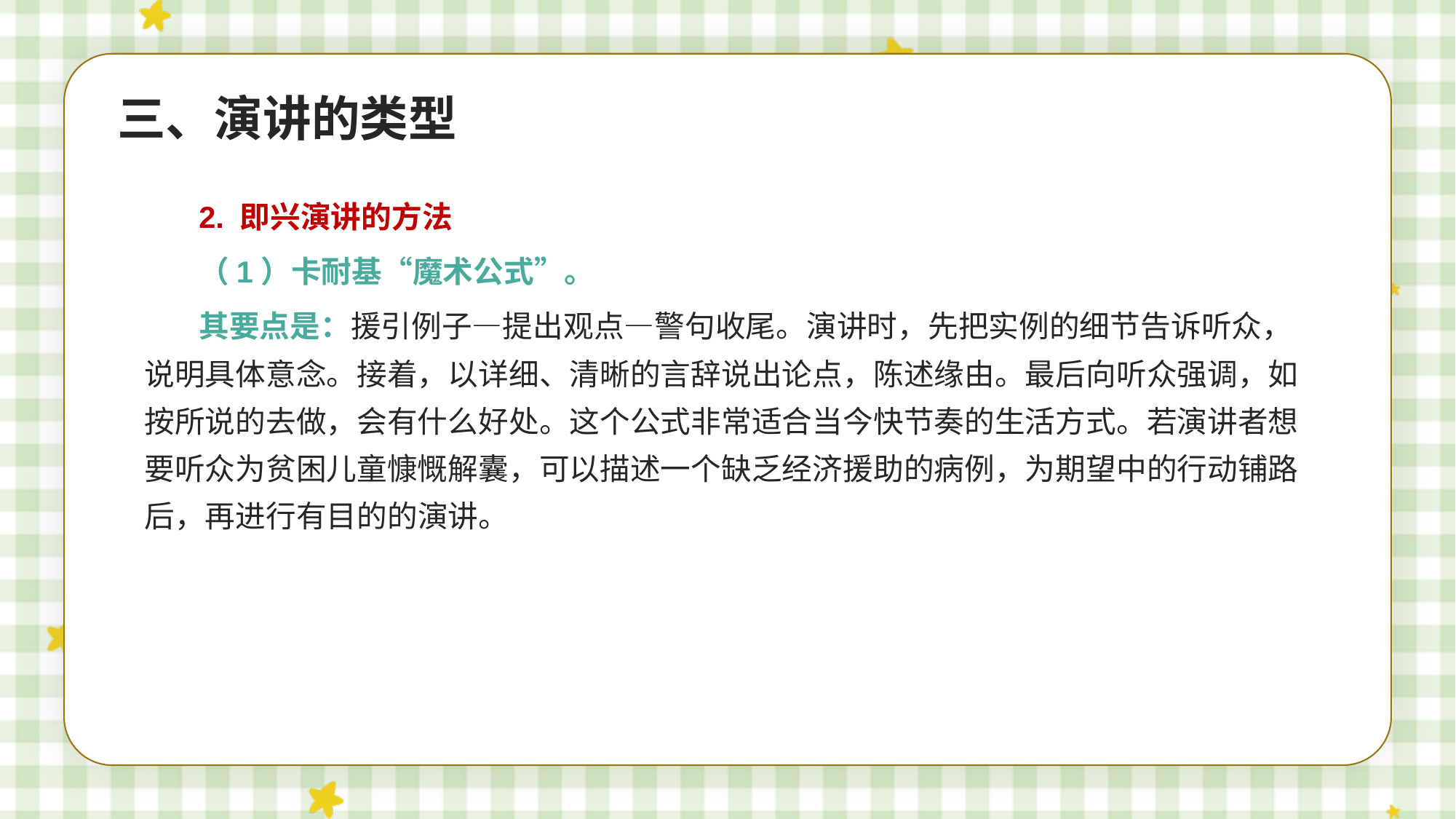

三、演讲的类型
2. 即兴演讲的方法
（1）卡耐基“魔术公式”。
其要点是：援引例子—提出观点—警句收尾。演讲时，先把实例的细节告诉听众，说明具体意念。接着，以详细、清晰的言辞说出论点，陈述缘由。最后向听众强调，如按所说的去做，会有什么好处。这个公式非常适合当今快节奏的生活方式。若演讲者想要听众为贫困儿童慷慨解囊，可以描述一个缺乏经济援助的病例，为期望中的行动铺路后，再进行有目的的演讲。